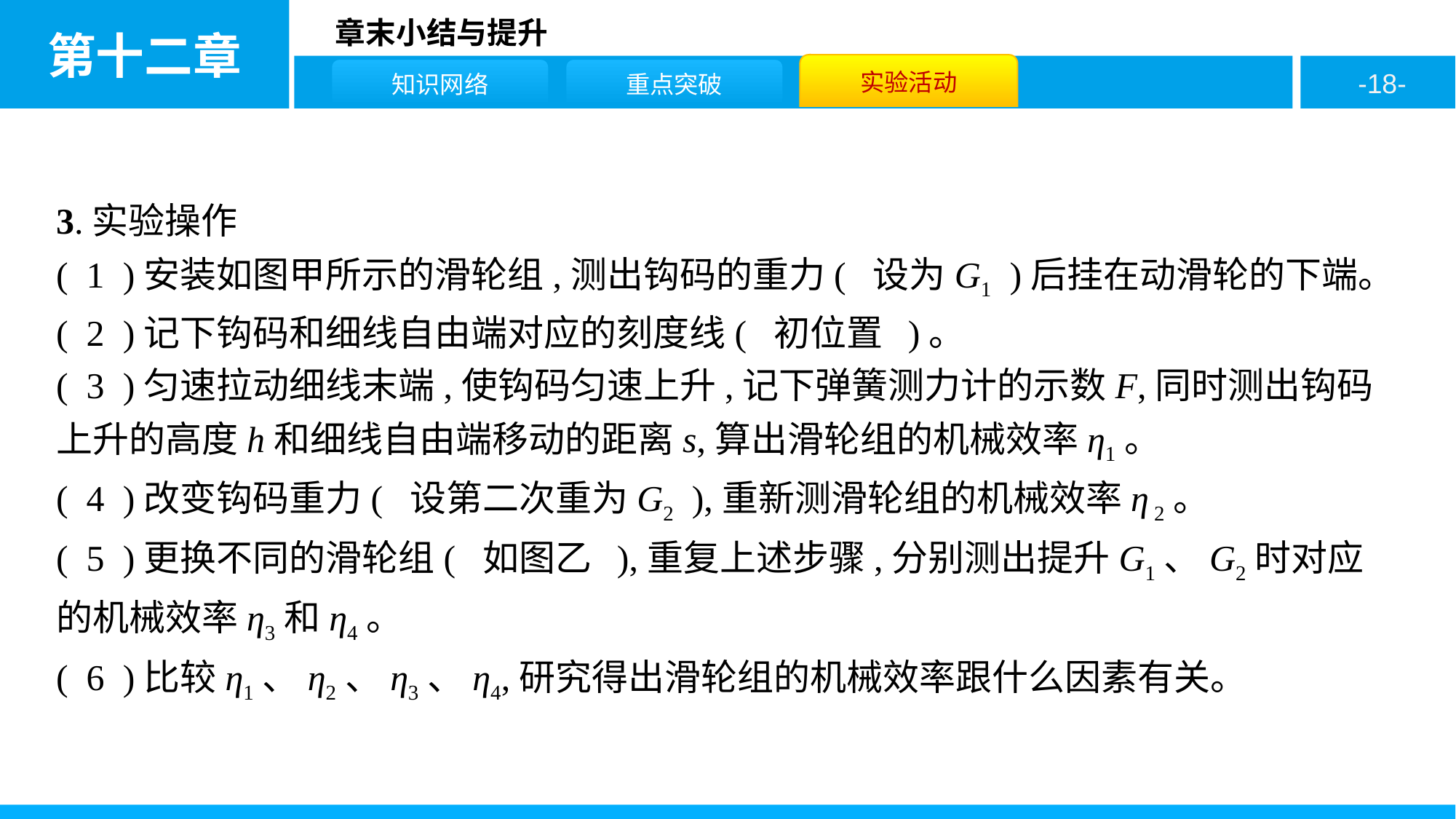

3.实验操作
(  1  )安装如图甲所示的滑轮组,测出钩码的重力(  设为G1  )后挂在动滑轮的下端。
(  2  )记下钩码和细线自由端对应的刻度线(  初位置  )。
(  3  )匀速拉动细线末端,使钩码匀速上升,记下弹簧测力计的示数F,同时测出钩码上升的高度h和细线自由端移动的距离s,算出滑轮组的机械效率η1。
(  4  )改变钩码重力(  设第二次重为G2  ),重新测滑轮组的机械效率η 2。
(  5  )更换不同的滑轮组(  如图乙  ),重复上述步骤,分别测出提升G1、G2时对应的机械效率η3和η4。
(  6  )比较η1、η2、η3、η4,研究得出滑轮组的机械效率跟什么因素有关。